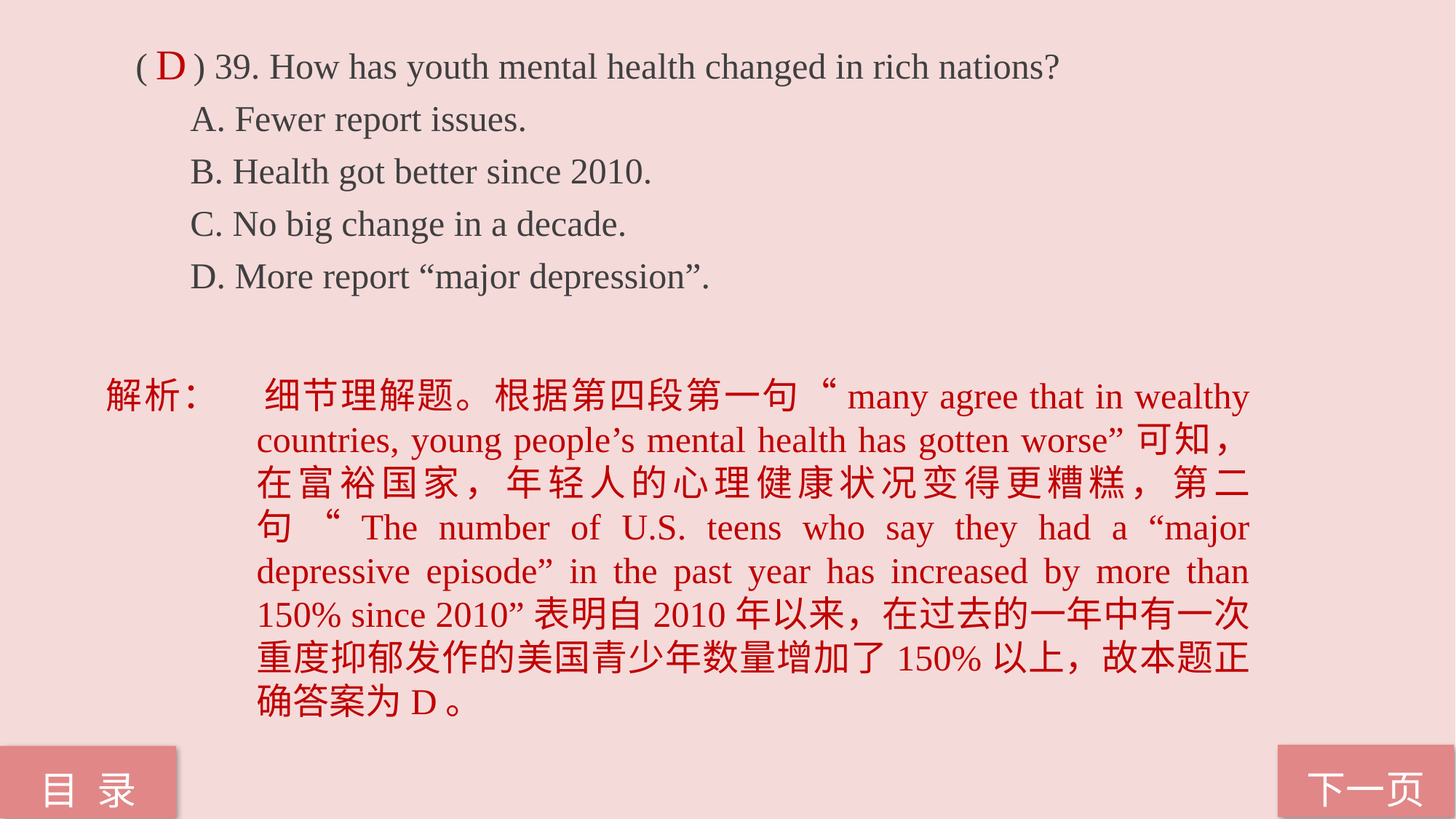

(     ) 39. How has youth mental health changed in rich nations?
A. Fewer report issues.
B. Health got better since 2010.
C. No big change in a decade.
D. More report “major depression”.
D
解析：	细节理解题。根据第四段第一句“many agree that in wealthy countries, young people’s mental health has gotten worse”可知，在富裕国家，年轻人的心理健康状况变得更糟糕，第二句“The number of U.S. teens who say they had a “major depressive episode” in the past year has increased by more than 150% since 2010”表明自2010年以来，在过去的一年中有一次重度抑郁发作的美国青少年数量增加了150%以上，故本题正确答案为D。